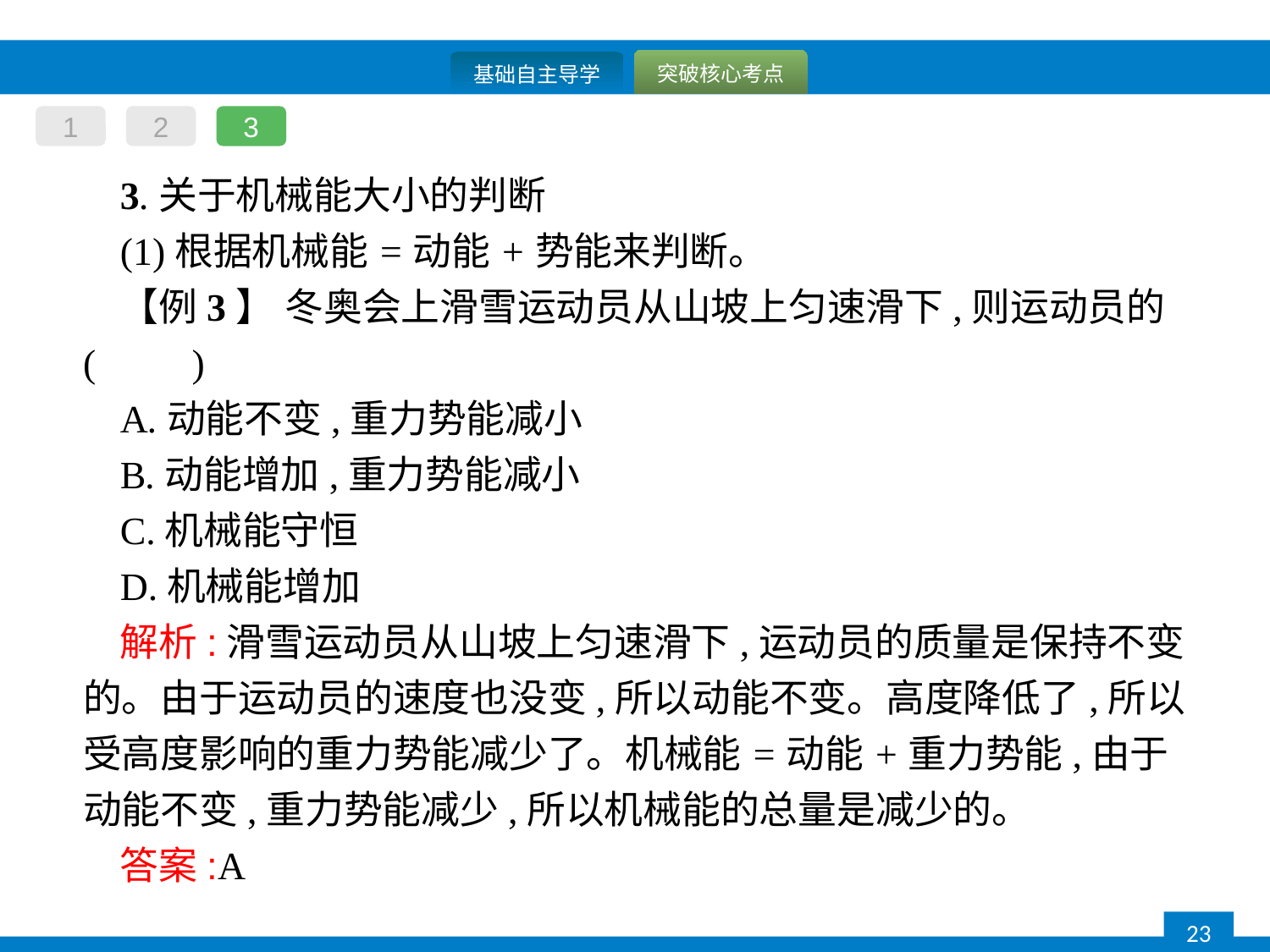

1
2
3
3.关于机械能大小的判断
(1)根据机械能=动能+势能来判断。
【例3】 冬奥会上滑雪运动员从山坡上匀速滑下,则运动员的(　　)
A.动能不变,重力势能减小
B.动能增加,重力势能减小
C.机械能守恒
D.机械能增加
解析:滑雪运动员从山坡上匀速滑下,运动员的质量是保持不变的。由于运动员的速度也没变,所以动能不变。高度降低了,所以受高度影响的重力势能减少了。机械能=动能+重力势能,由于动能不变,重力势能减少,所以机械能的总量是减少的。
答案:A